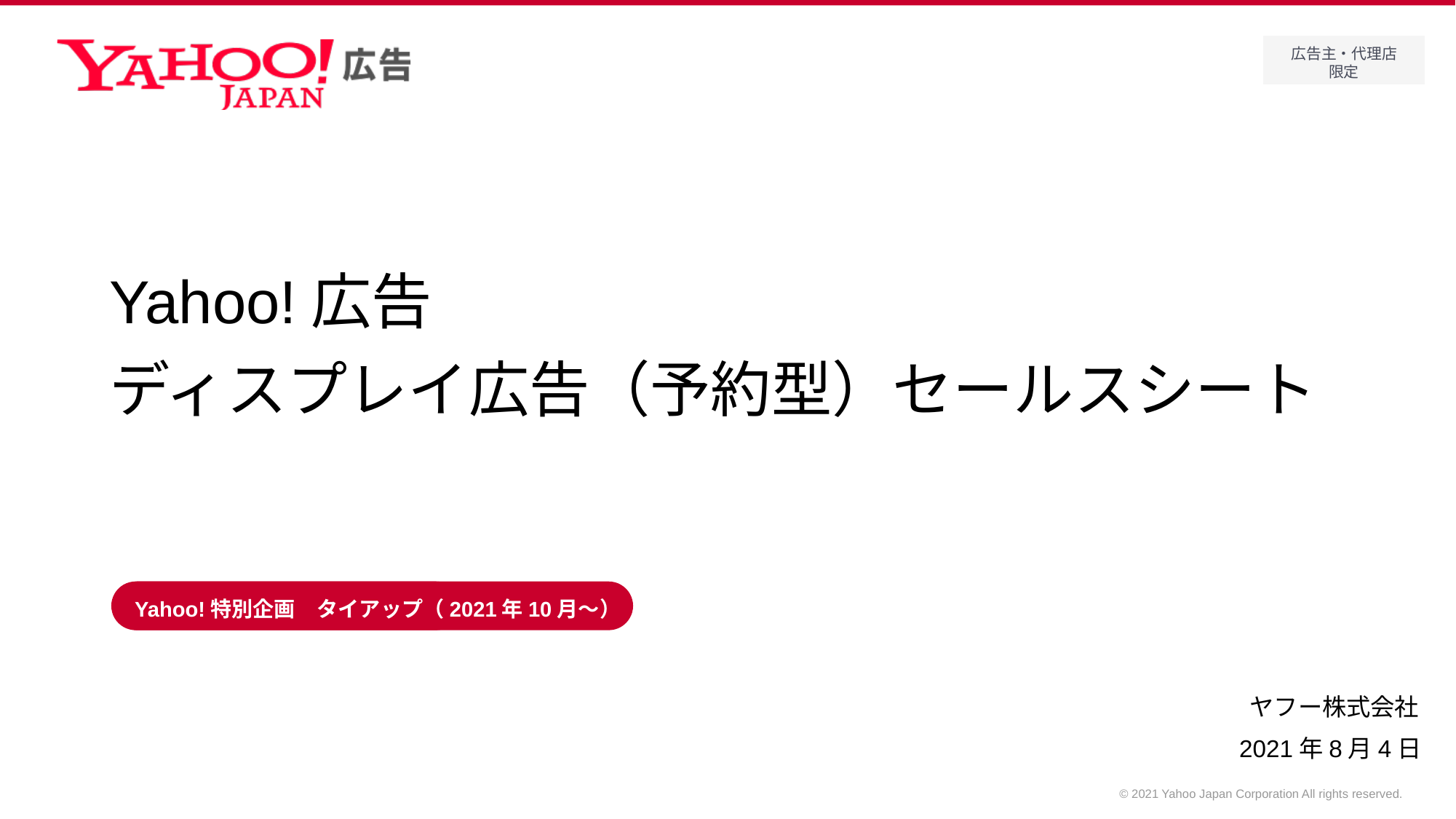

# Yahoo!広告 ディスプレイ広告（予約型）セールスシート

Yahoo!特別企画　タイアップ（2021年10月～）
2021年8月4日